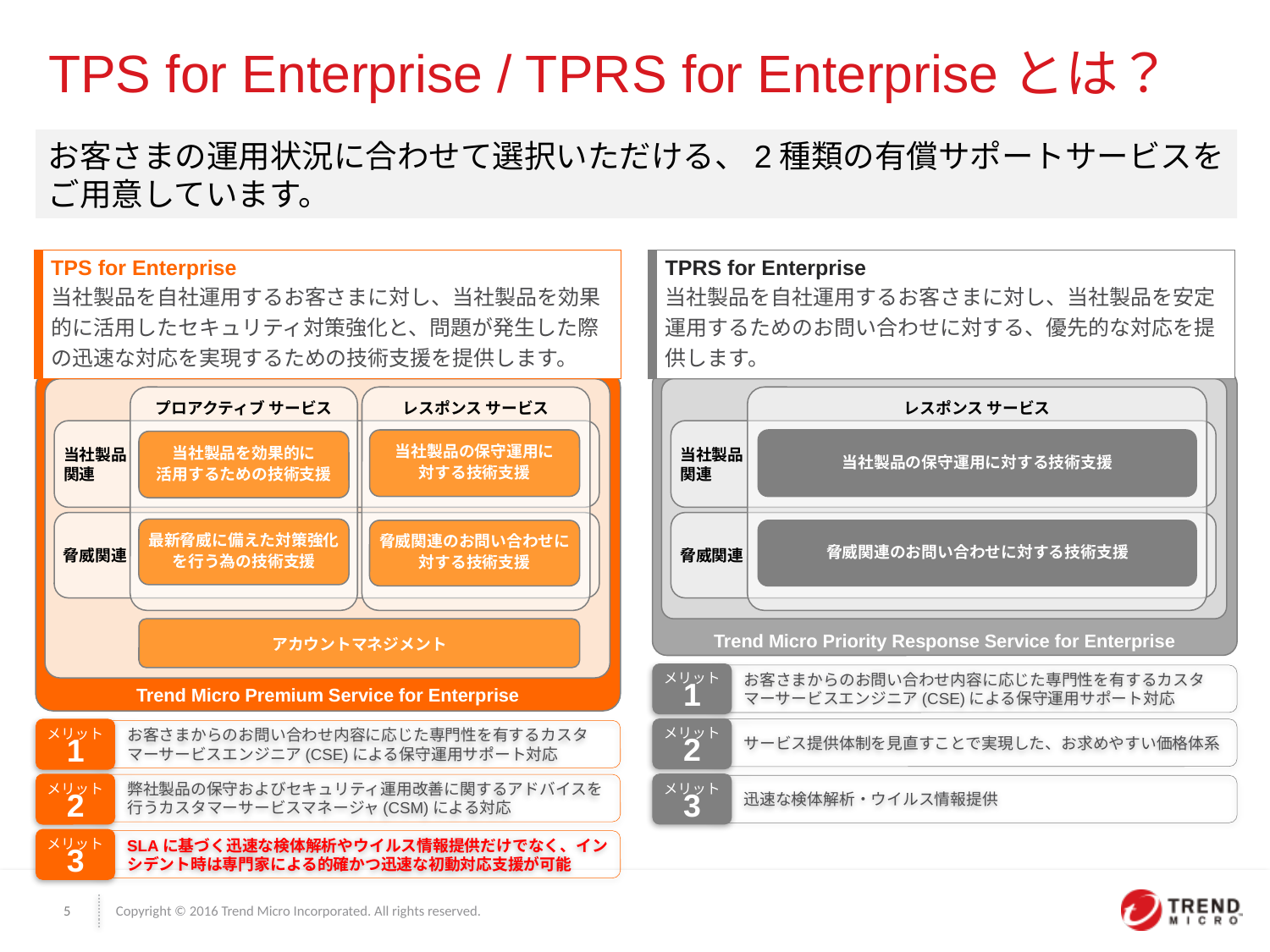

TPS for Enterprise / TPRS for Enterpriseとは？
お客さまの運用状況に合わせて選択いただける、2種類の有償サポートサービスをご用意しています。
| TPRS for Enterprise 当社製品を自社運用するお客さまに対し、当社製品を安定運用するためのお問い合わせに対する、優先的な対応を提供します。 |
| --- |
| TPS for Enterprise 当社製品を自社運用するお客さまに対し、当社製品を効果的に活用したセキュリティ対策強化と、問題が発生した際の迅速な対応を実現するための技術支援を提供します。 |
| --- |
Trend Micro Premium Service for Enterprise
Trend Micro Priority Response Service for Enterprise

プロアクティブ サービス
レスポンス サービス
レスポンス サービス
当社製品
関連
当社製品
関連
当社製品の保守運用に
対する技術支援
当社製品の保守運用に対する技術支援
当社製品を効果的に
活用するための技術支援
脅威関連
脅威関連
最新脅威に備えた対策強化
を行う為の技術支援
脅威関連のお問い合わせに対する技術支援
脅威関連のお問い合わせに対する技術支援
アカウントマネジメント
メリット
1
お客さまからのお問い合わせ内容に応じた専門性を有するカスタマーサービスエンジニア(CSE)による保守運用サポート対応
メリット
2
メリット
1
サービス提供体制を見直すことで実現した、お求めやすい価格体系
お客さまからのお問い合わせ内容に応じた専門性を有するカスタマーサービスエンジニア(CSE)による保守運用サポート対応
メリット
3
メリット
2
弊社製品の保守およびセキュリティ運用改善に関するアドバイスを行うカスタマーサービスマネージャ(CSM)による対応
迅速な検体解析・ウイルス情報提供
メリット
3
SLAに基づく迅速な検体解析やウイルス情報提供だけでなく、インシデント時は専門家による的確かつ迅速な初動対応支援が可能